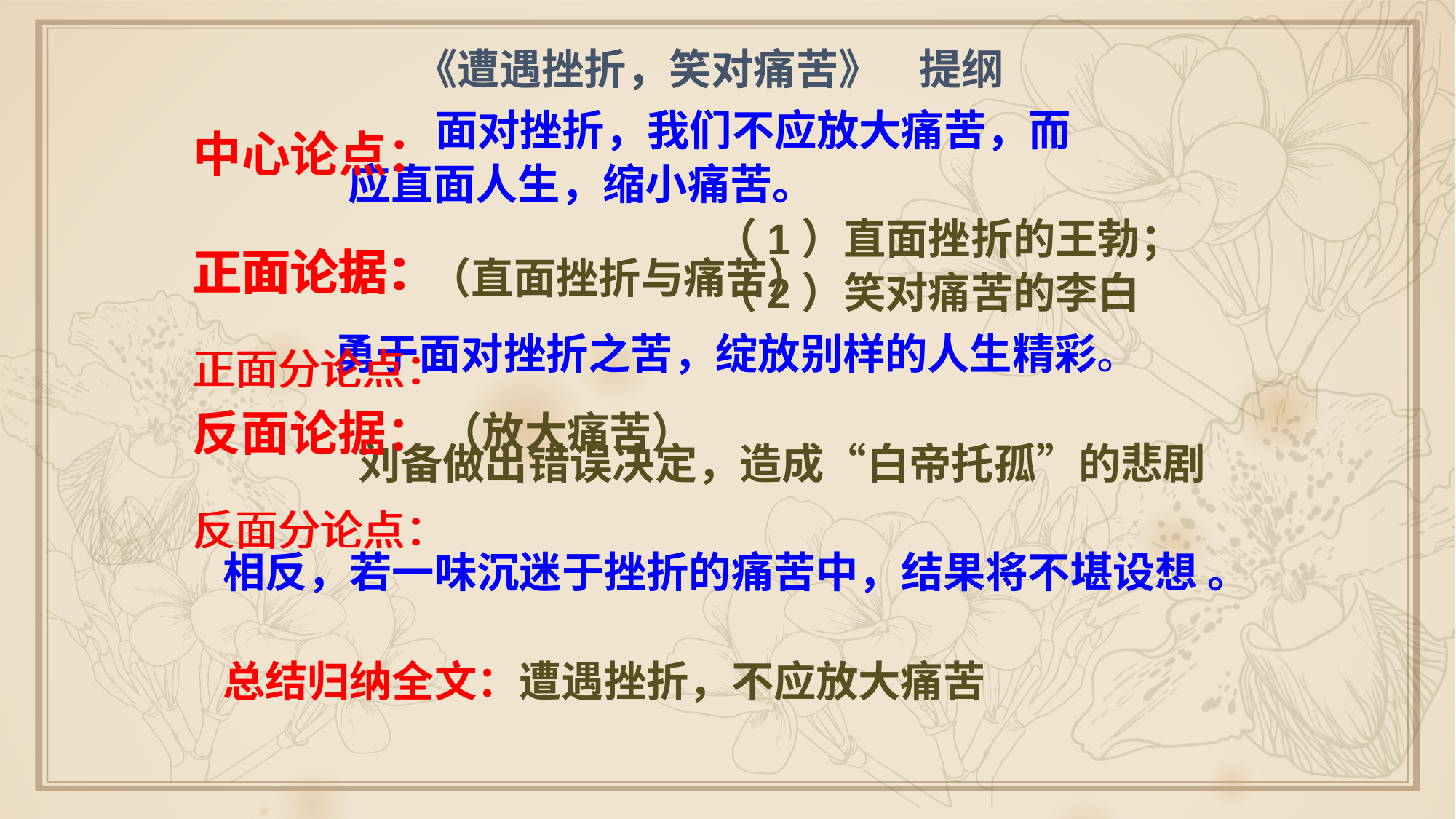

《遭遇挫折，笑对痛苦》    提纲

                     面对挫折，我们不应放大痛苦，而
            应直面人生，缩小痛苦。
                                                  （1）直面挫折的王勃；
                                                  （2）笑对痛苦的李白
         勇于面对挫折之苦，绽放别样的人生精彩。

             刘备做出错误决定，造成“白帝托孤”的悲剧

相反，若一味沉迷于挫折的痛苦中，结果将不堪设想 。

总结归纳全文：遭遇挫折，不应放大痛苦

中心论点：
正面论据：
正面论据：
（直面挫折与痛苦）
正面分论点：
正面分论点：
反面论据：
（放大痛苦）
反面分论点：
反面分论点：